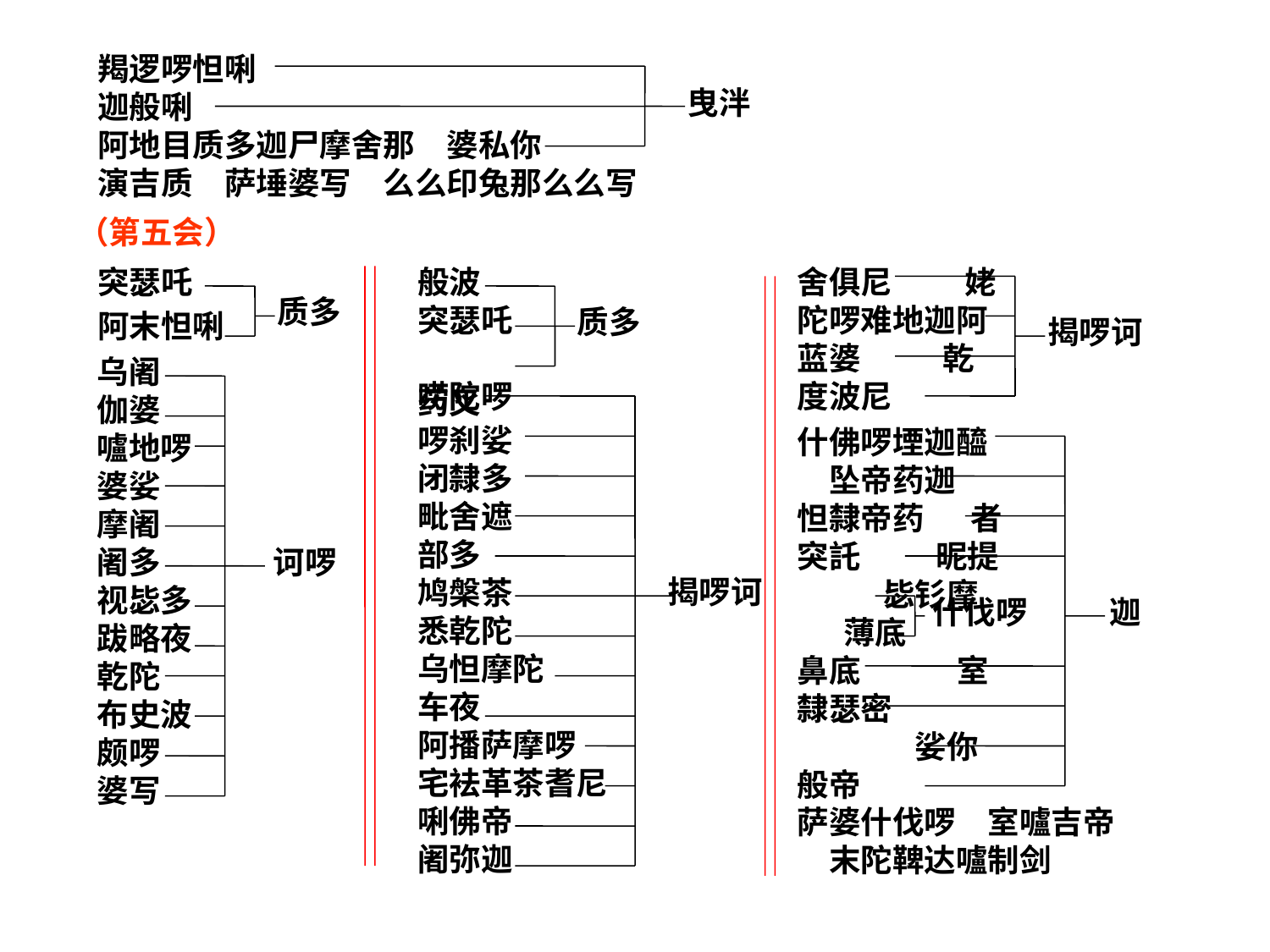

# 羯逻啰怛唎　 迦般唎 阿地目质多迦尸摩舍那　婆私你 演吉质　萨埵婆写　么么印兔那么么写

曳泮

（第五会）
突瑟吒
阿末怛唎
般波
突瑟吒
唠陀啰
舍俱尼          姥陀啰难地迦阿蓝婆　       乾度波尼

质多

质多
揭啰诃

乌阇
伽婆
嚧地啰
婆娑
摩阇
阇多
视毖多
跋略夜
乾陀
布史波
颇啰
婆写

药叉
啰刹娑
闭隸多
毗舍遮
部多
鸠槃茶
悉乾陀
乌怛摩陀
车夜
阿播萨摩啰
宅袪革茶耆尼
唎佛帝
阇弥迦

什佛啰堙迦醯　坠帝药迦　  怛隸帝药  　者突託    　  昵提             毖钐摩      　薄底   　      鼻底   　      室隸瑟密                            　娑你般帝

诃啰

揭啰诃
什伐啰
迦

萨婆什伐啰　室嚧吉帝　末陀鞞达嚧制剑